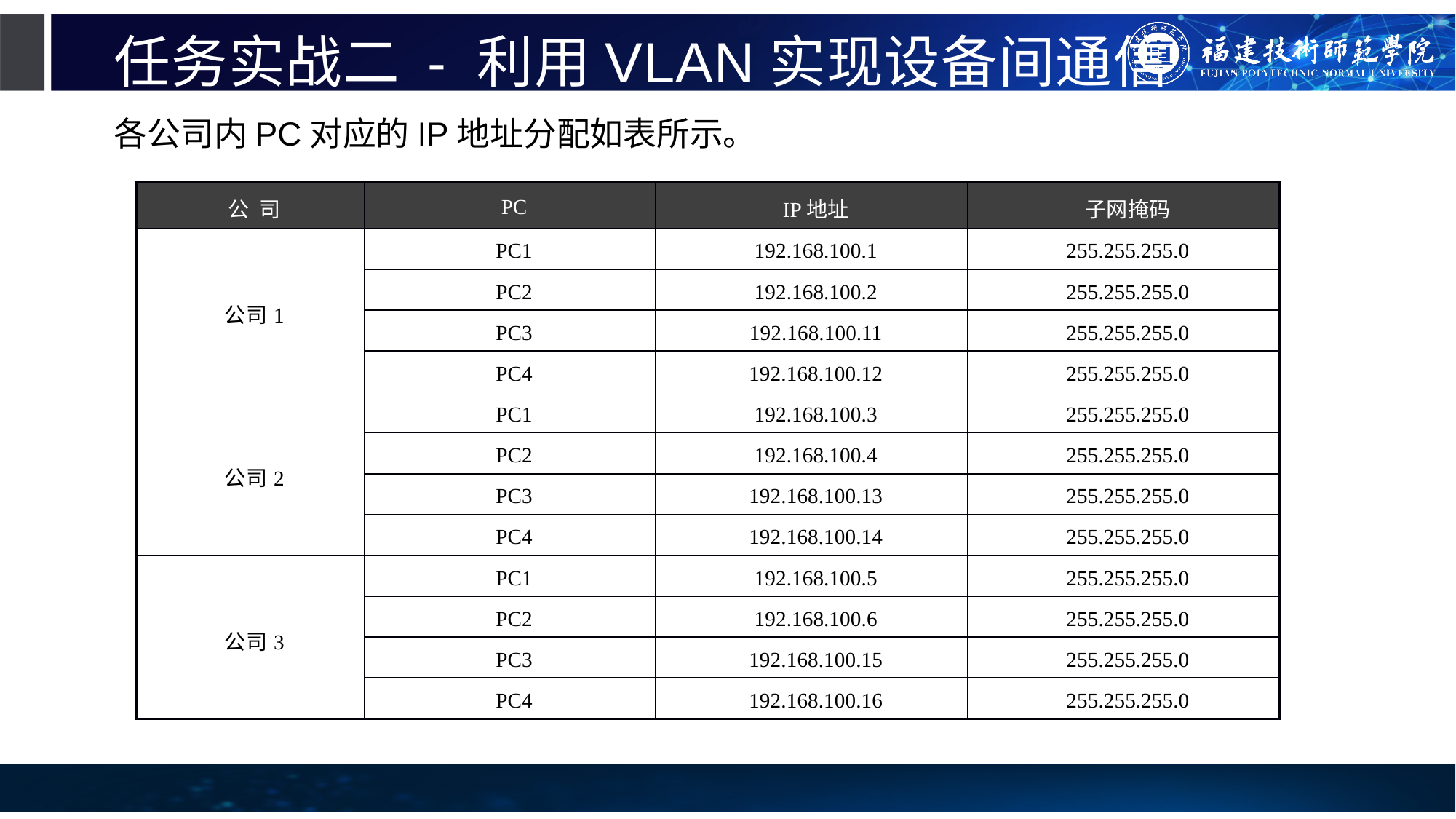

# 任务实战二 - 利用VLAN实现设备间通信
各公司内PC对应的IP地址分配如表所示。
| 公 司 | PC | IP地址 | 子网掩码 |
| --- | --- | --- | --- |
| 公司1 | PC1 | 192.168.100.1 | 255.255.255.0 |
|  | PC2 | 192.168.100.2 | 255.255.255.0 |
|  | PC3 | 192.168.100.11 | 255.255.255.0 |
|  | PC4 | 192.168.100.12 | 255.255.255.0 |
| 公司2 | PC1 | 192.168.100.3 | 255.255.255.0 |
|  | PC2 | 192.168.100.4 | 255.255.255.0 |
|  | PC3 | 192.168.100.13 | 255.255.255.0 |
|  | PC4 | 192.168.100.14 | 255.255.255.0 |
| 公司3 | PC1 | 192.168.100.5 | 255.255.255.0 |
|  | PC2 | 192.168.100.6 | 255.255.255.0 |
|  | PC3 | 192.168.100.15 | 255.255.255.0 |
|  | PC4 | 192.168.100.16 | 255.255.255.0 |